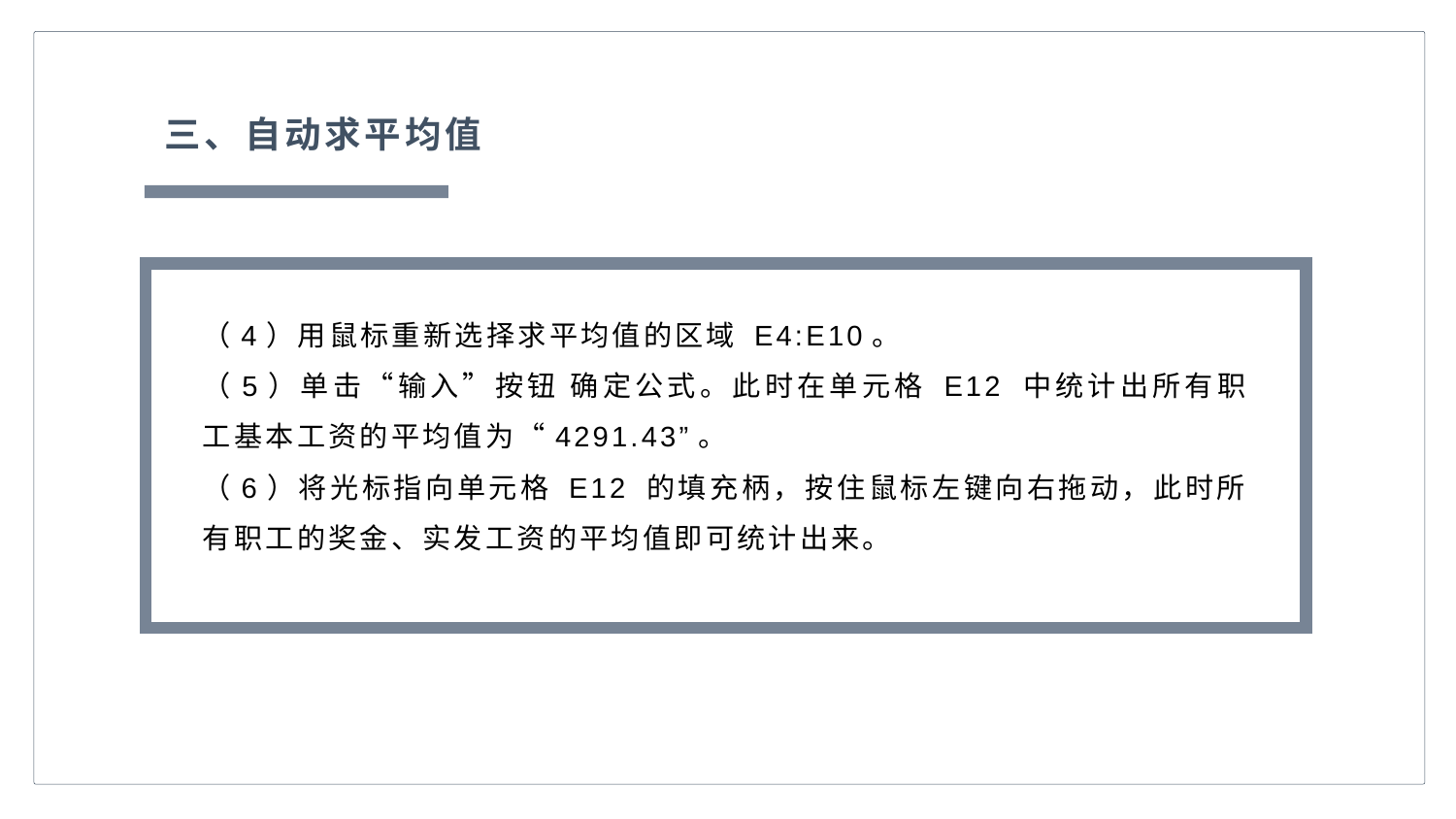

三、自动求平均值

（4）用鼠标重新选择求平均值的区域 E4:E10。
（5）单击“输入”按钮 确定公式。此时在单元格 E12 中统计出所有职工基本工资的平均值为“4291.43”。
（6）将光标指向单元格 E12 的填充柄，按住鼠标左键向右拖动，此时所有职工的奖金、实发工资的平均值即可统计出来。